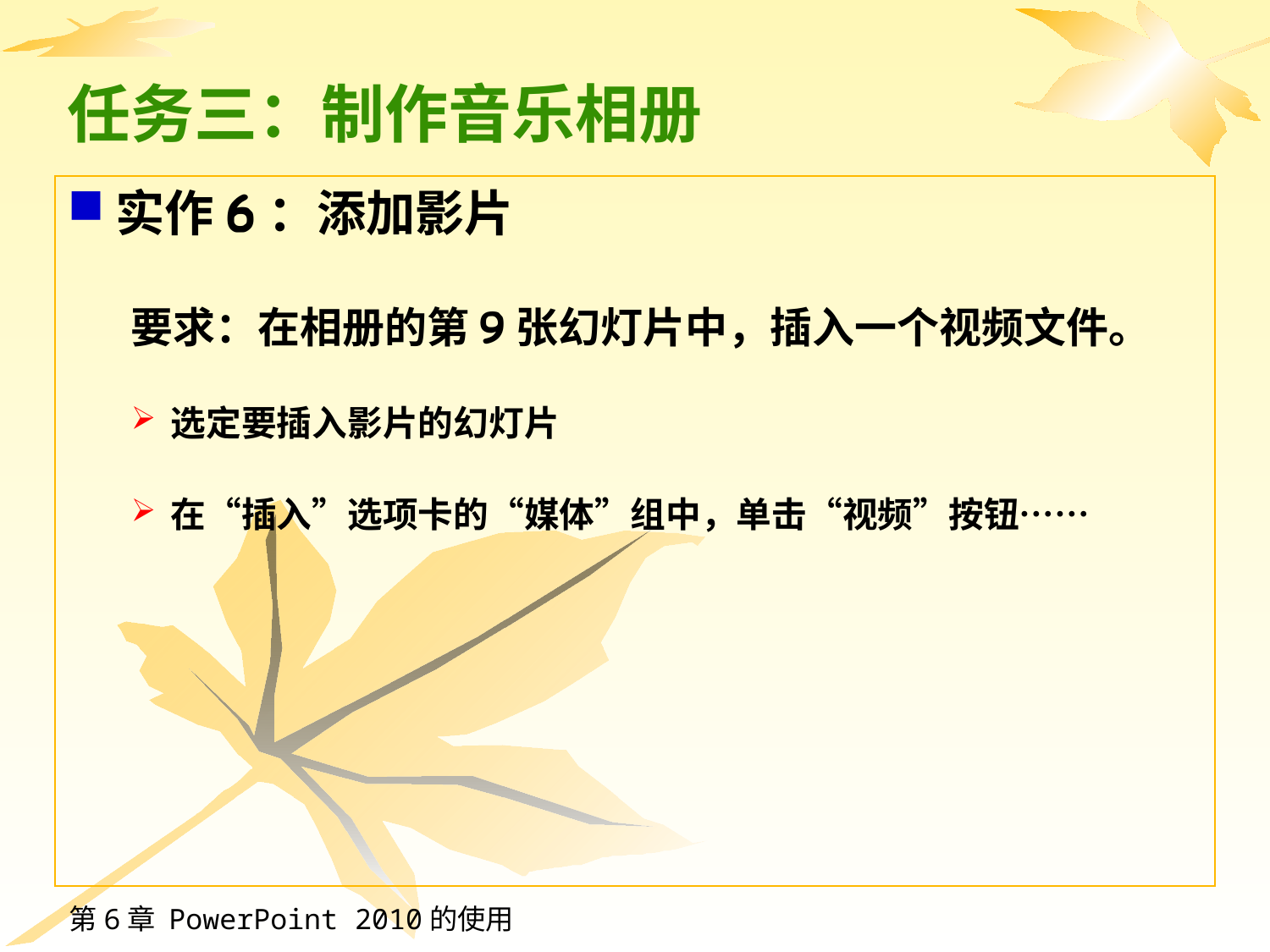

# 任务三：制作音乐相册
实作6：添加影片
要求：在相册的第9张幻灯片中，插入一个视频文件。
选定要插入影片的幻灯片
在“插入”选项卡的“媒体”组中，单击“视频”按钮……